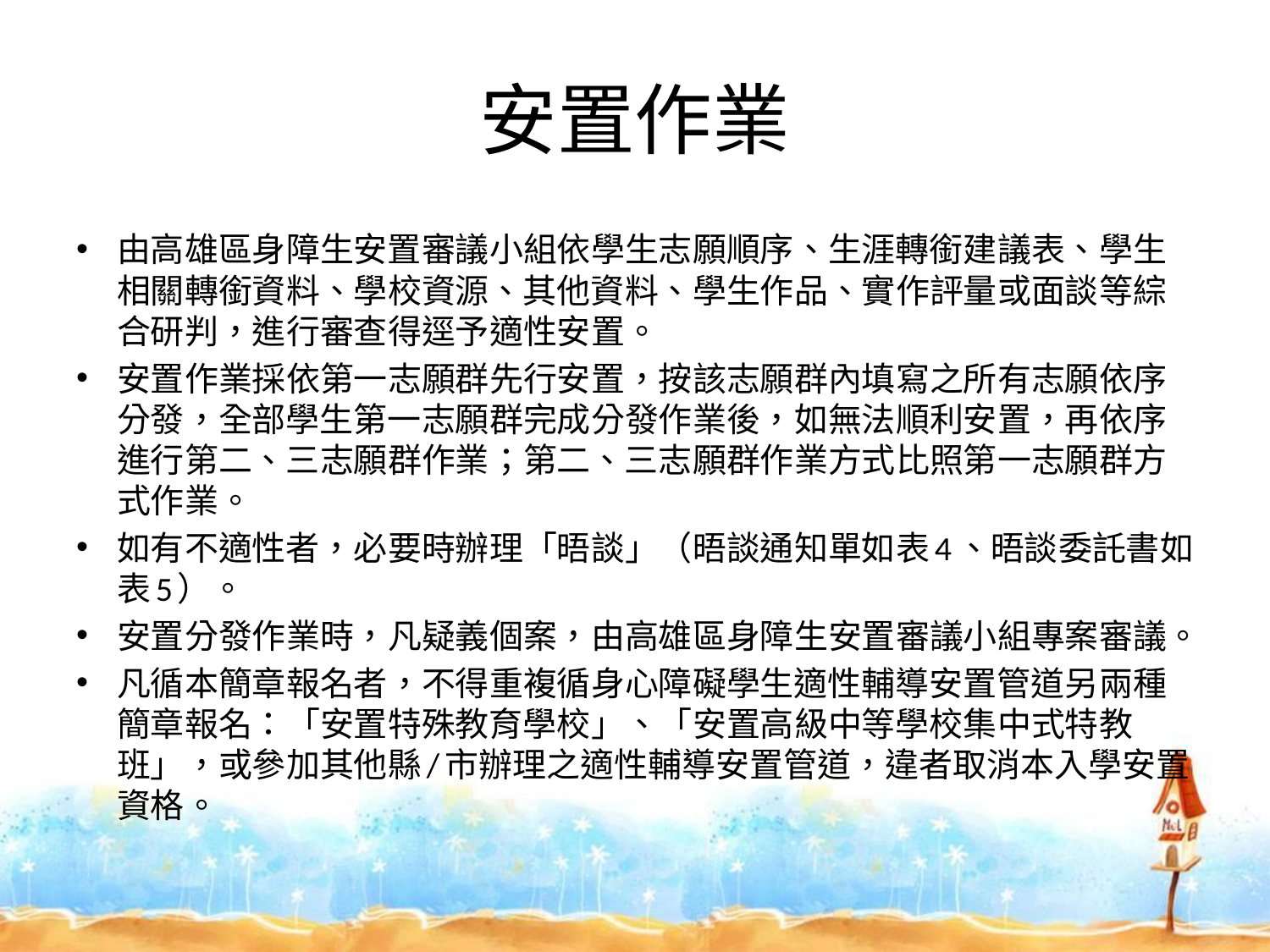

# 安置作業
由高雄區身障生安置審議小組依學生志願順序、生涯轉銜建議表、學生相關轉銜資料、學校資源、其他資料、學生作品、實作評量或面談等綜合研判，進行審查得逕予適性安置。
安置作業採依第一志願群先行安置，按該志願群內填寫之所有志願依序分發，全部學生第一志願群完成分發作業後，如無法順利安置，再依序進行第二、三志願群作業；第二、三志願群作業方式比照第一志願群方式作業。
如有不適性者，必要時辦理「晤談」（晤談通知單如表4、晤談委託書如表5）。
安置分發作業時，凡疑義個案，由高雄區身障生安置審議小組專案審議。
凡循本簡章報名者，不得重複循身心障礙學生適性輔導安置管道另兩種簡章報名：「安置特殊教育學校」、「安置高級中等學校集中式特教班」，或參加其他縣/市辦理之適性輔導安置管道，違者取消本入學安置資格。